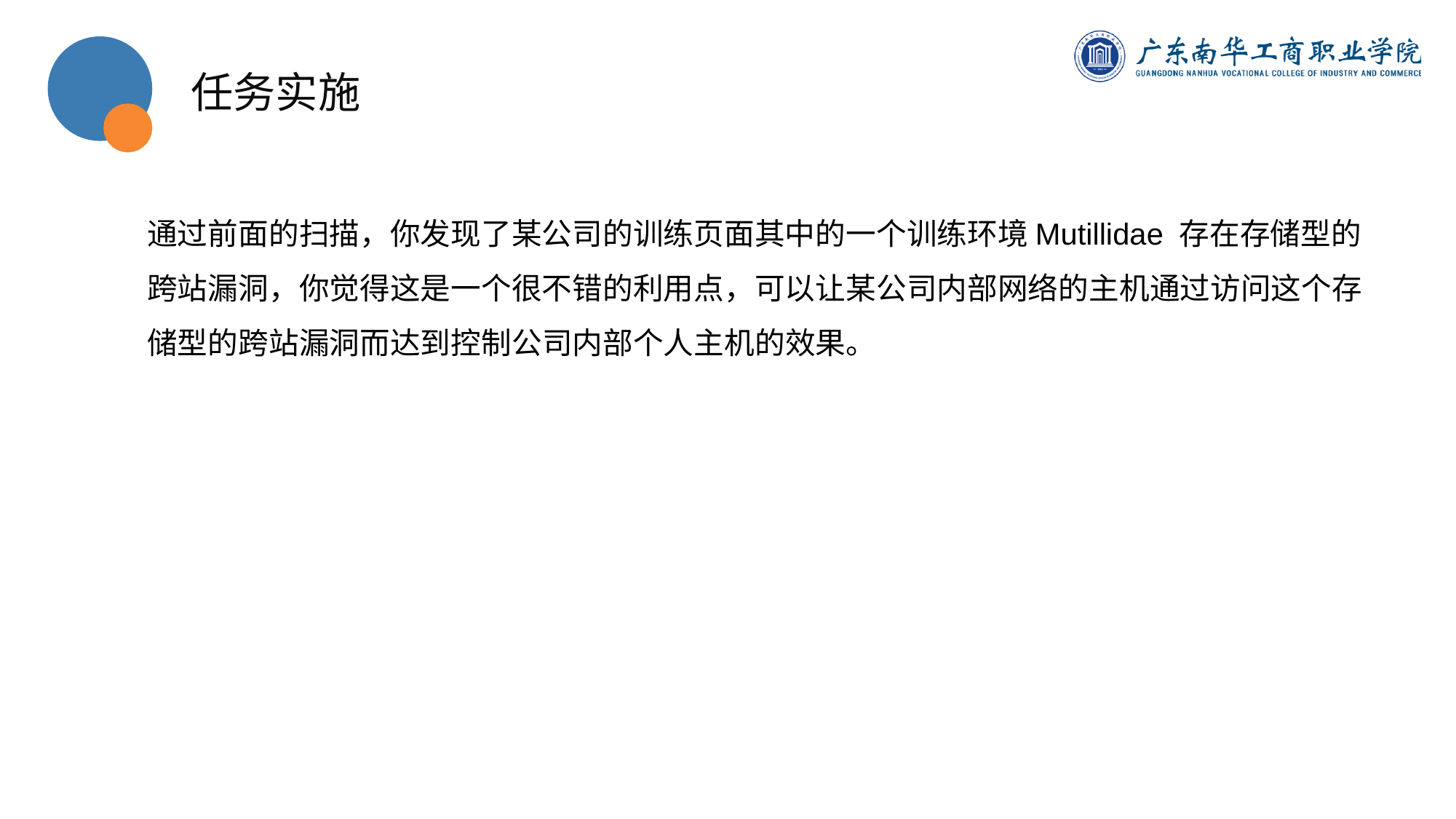

任务实施

通过前面的扫描，你发现了某公司的训练页面其中的一个训练环境Mutillidae 存在存储型的跨站漏洞，你觉得这是一个很不错的利用点，可以让某公司内部网络的主机通过访问这个存储型的跨站漏洞而达到控制公司内部个人主机的效果。